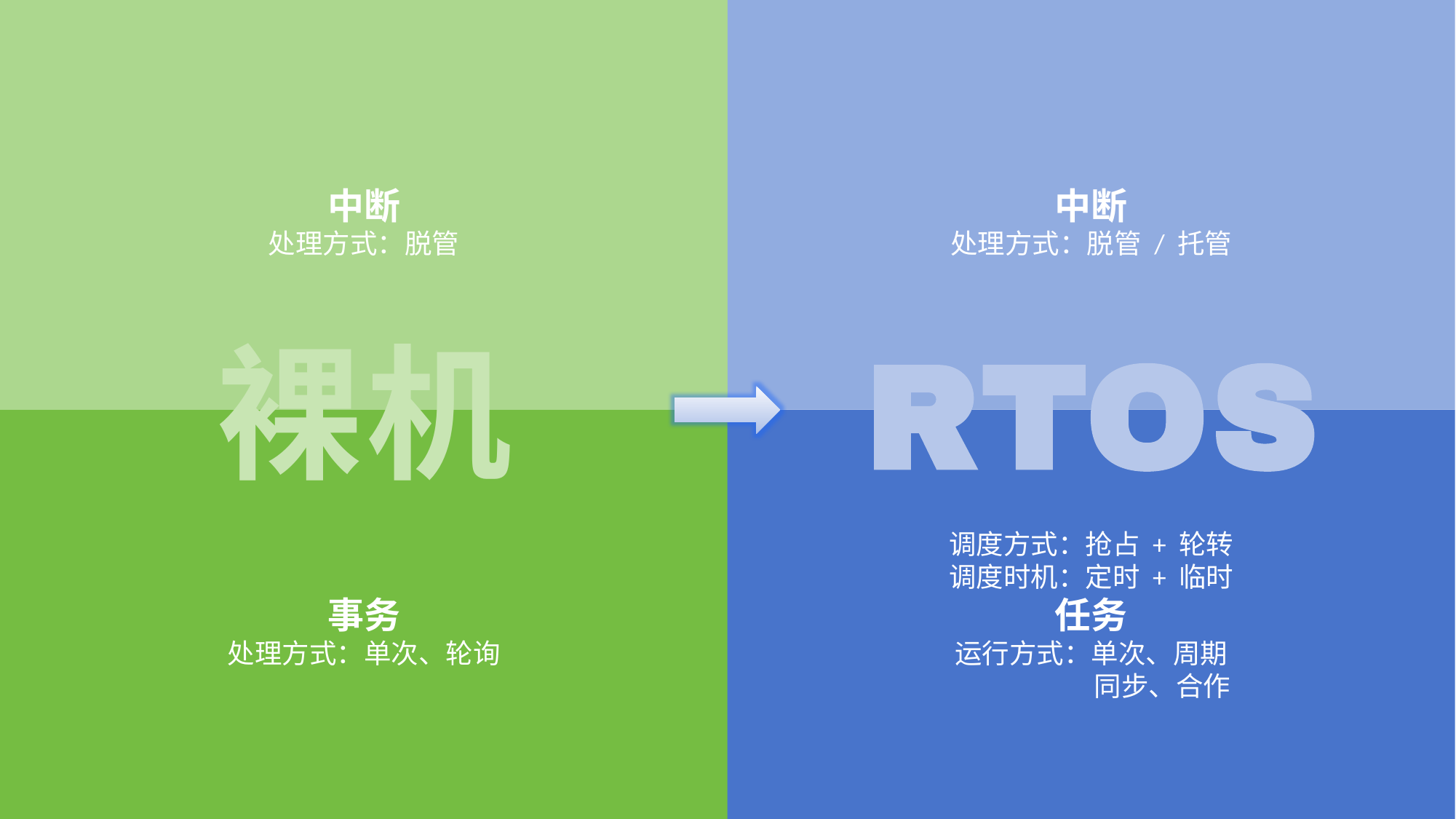

中断
处理方式：脱管 / 托管
RTOS

中断
处理方式：脱管
裸机

事务
处理方式：单次、轮询
调度方式：抢占 + 轮转
调度时机：定时 + 临时
任务
运行方式：单次、周期
                      同步、合作